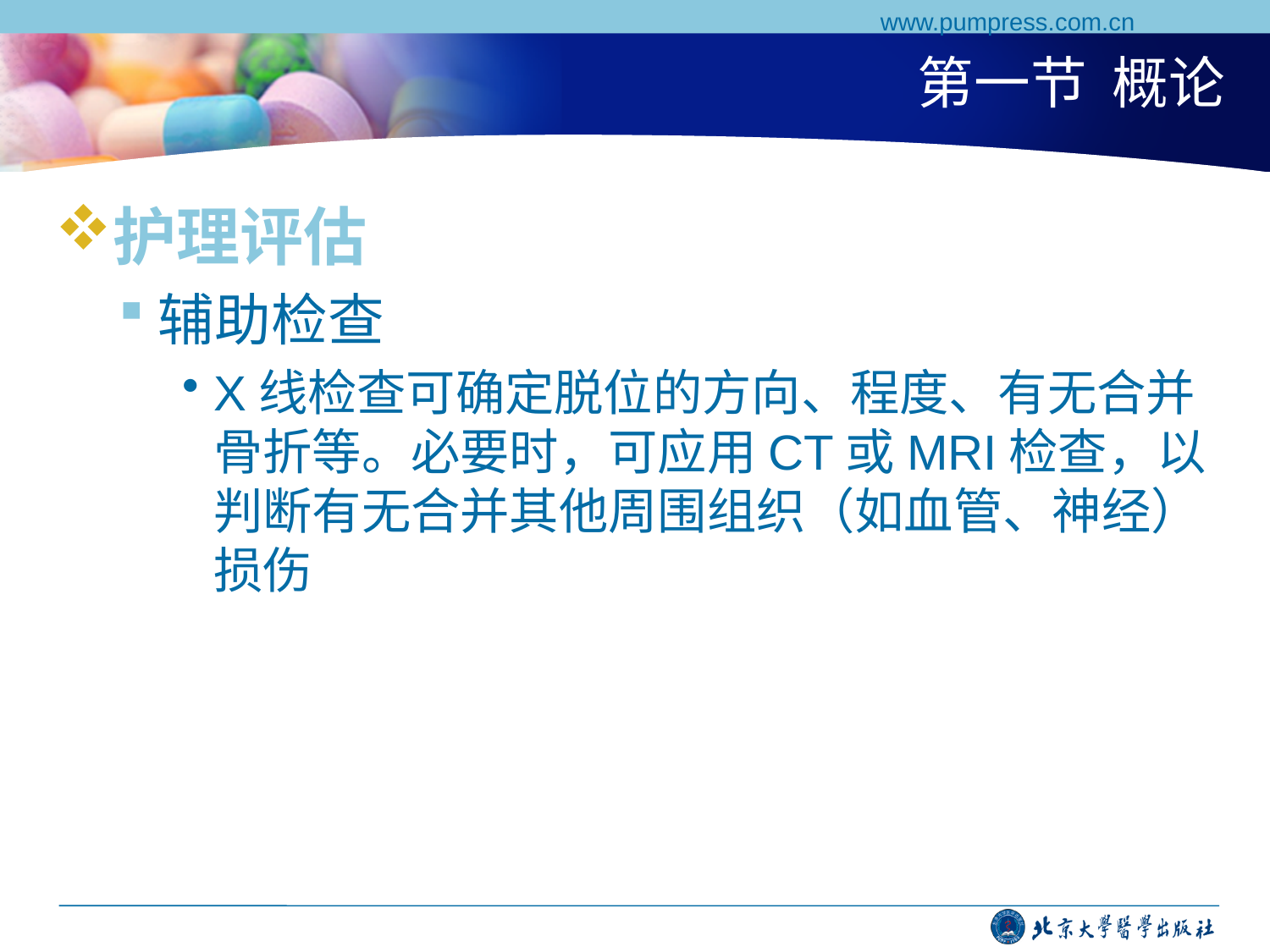

www.pumpress.com.cn
# 第一节  概论
护理评估
辅助检查
X线检查可确定脱位的方向、程度、有无合并骨折等。必要时，可应用CT或MRI检查，以判断有无合并其他周围组织（如血管、神经）损伤